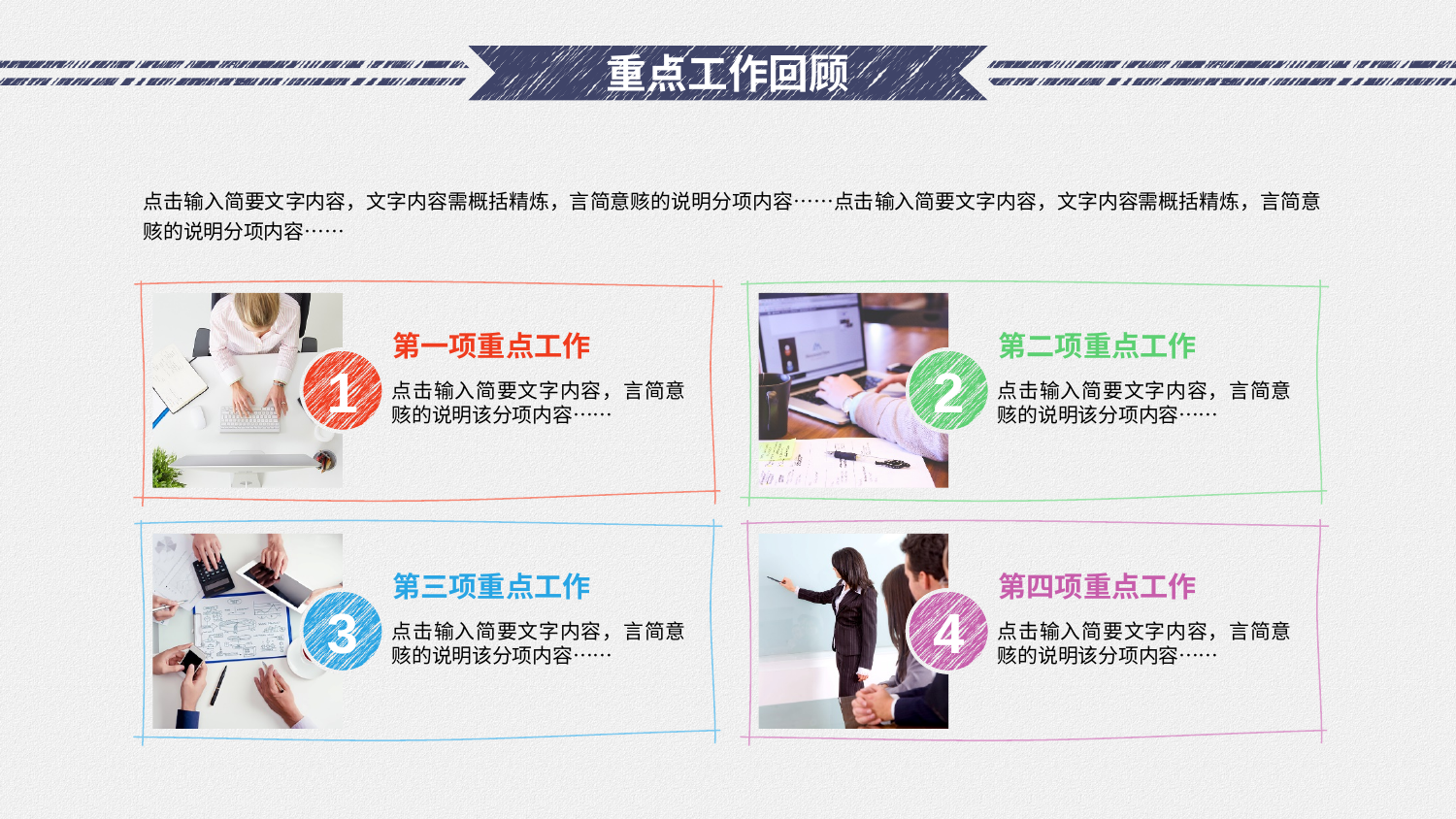

# 重点工作回顾
点击输入简要文字内容，文字内容需概括精炼，言简意赅的说明分项内容……点击输入简要文字内容，文字内容需概括精炼，言简意赅的说明分项内容……

第一项重点工作
第二项重点工作

1

2
点击输入简要文字内容，言简意赅的说明该分项内容……
点击输入简要文字内容，言简意赅的说明该分项内容……

第三项重点工作
第四项重点工作

3

4
点击输入简要文字内容，言简意赅的说明该分项内容……
点击输入简要文字内容，言简意赅的说明该分项内容……